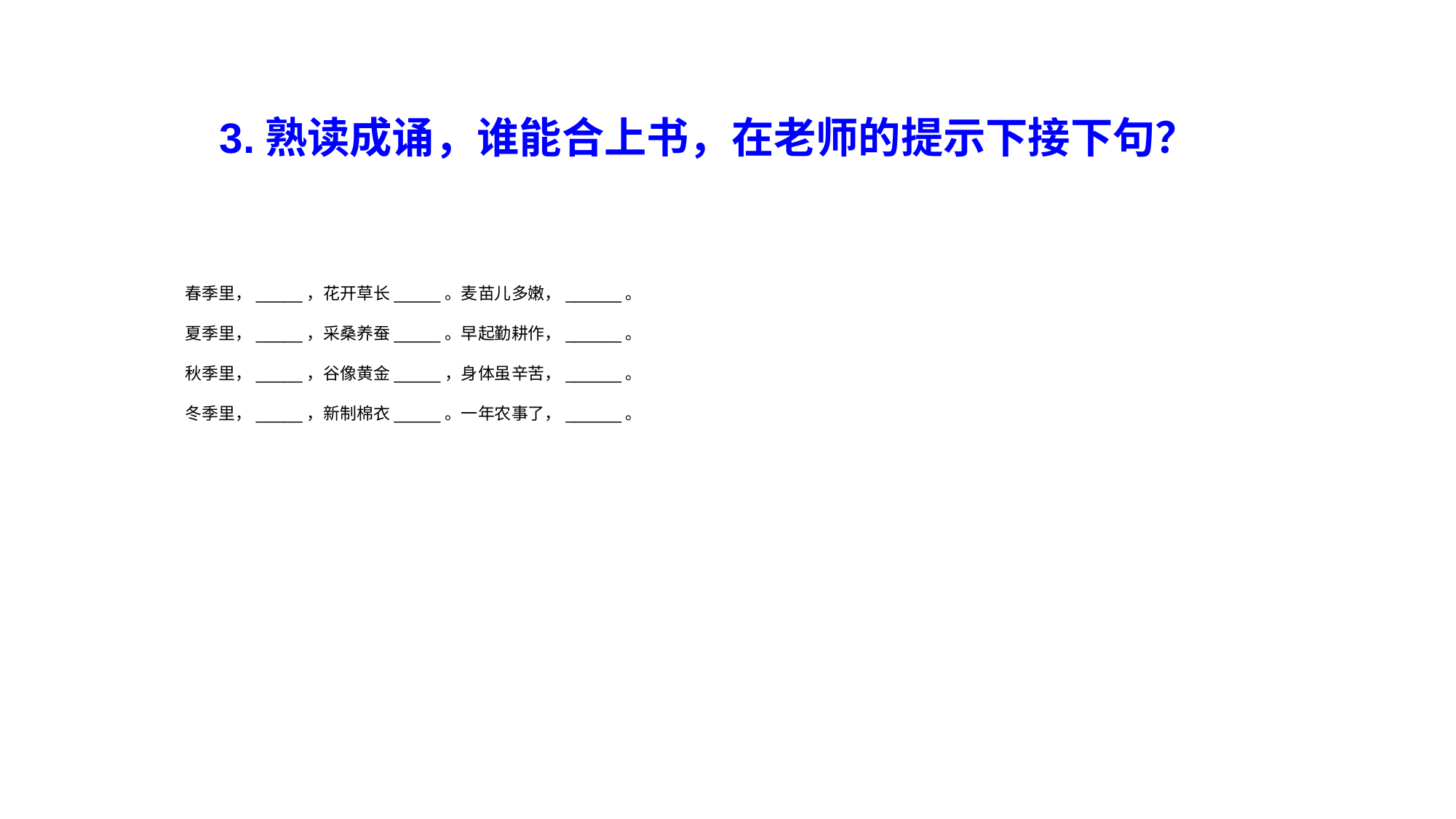

3.熟读成诵，谁能合上书，在老师的提示下接下句？

春季里，_____，花开草长_____。麦苗儿多嫩，______。

夏季里，_____，采桑养蚕_____。早起勤耕作，______。

秋季里，_____，谷像黄金_____，身体虽辛苦，______。

冬季里，_____，新制棉衣_____。一年农事了，______。